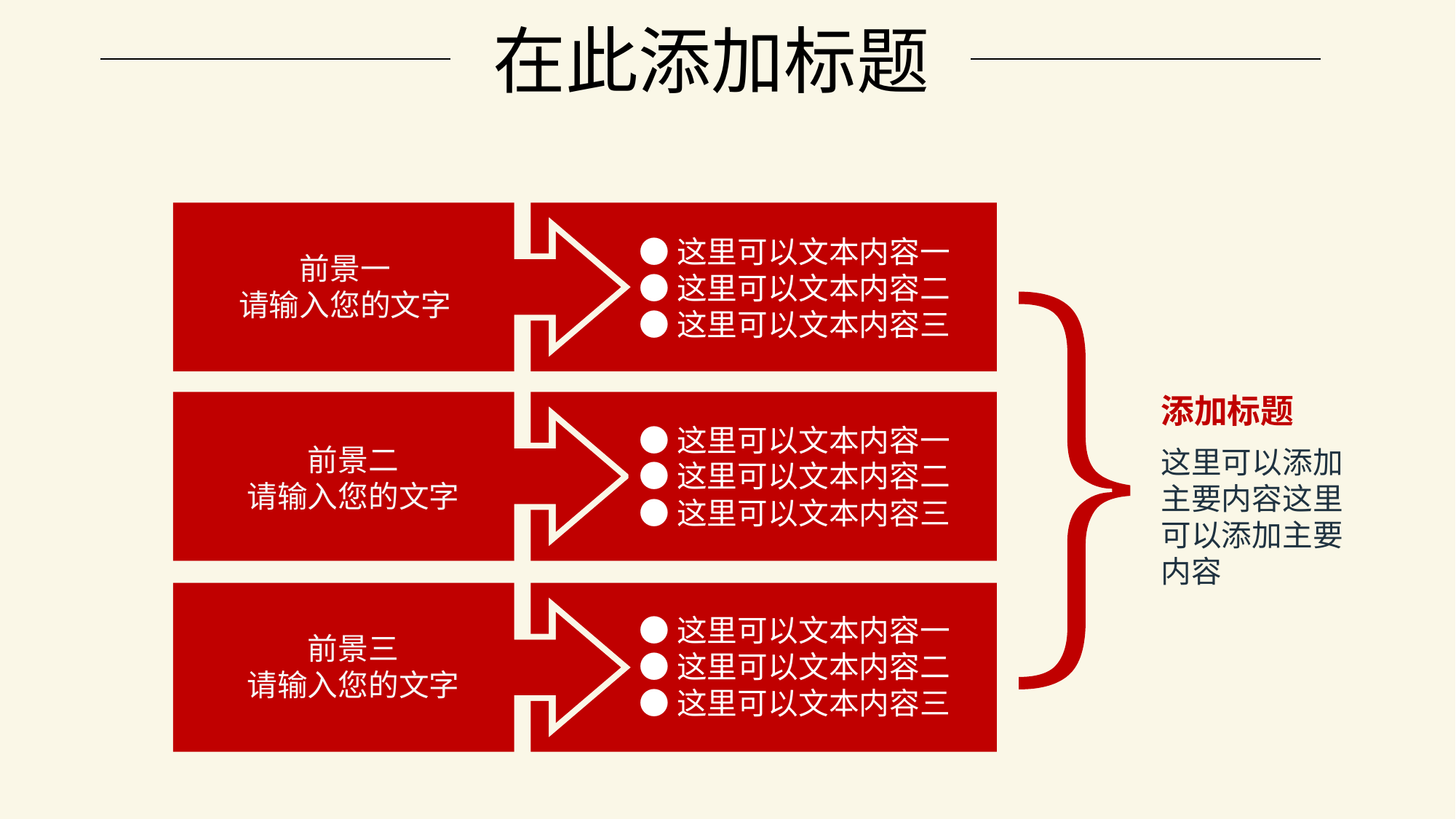

●这里可以文本内容一
●这里可以文本内容二
●这里可以文本内容三
前景一
请输入您的文字

添加标题

●这里可以文本内容一
●这里可以文本内容二
●这里可以文本内容三
前景二
请输入您的文字
这里可以添加主要内容这里可以添加主要内容

●这里可以文本内容一
●这里可以文本内容二
●这里可以文本内容三
前景三
请输入您的文字